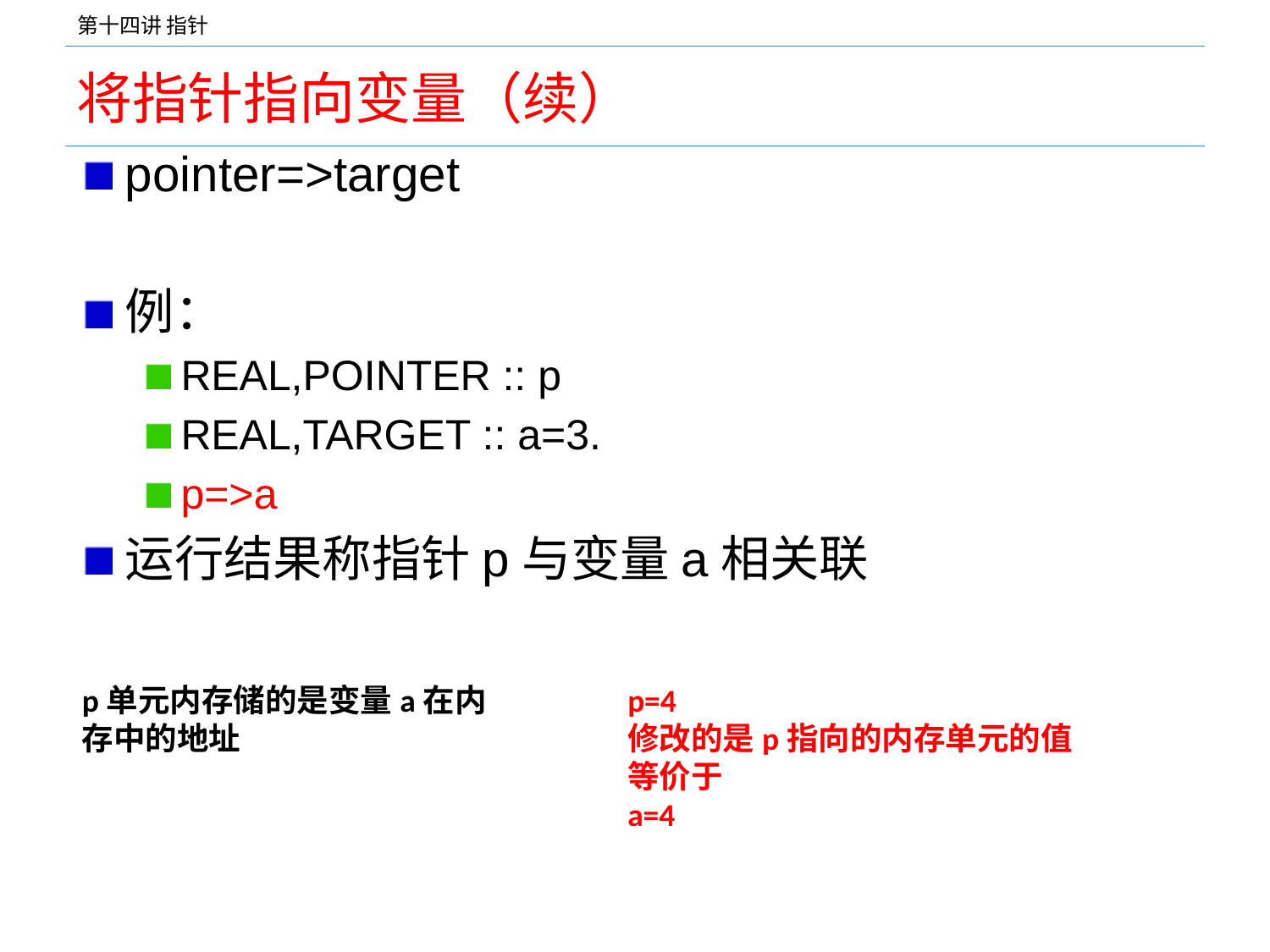

# 将指针指向变量（续）
pointer=>target

例：
REAL,POINTER :: p
REAL,TARGET :: a=3.
p=>a
运行结果称指针p与变量a相关联
p单元内存储的是变量a在内存中的地址
p=4
修改的是p指向的内存单元的值
等价于
a=4